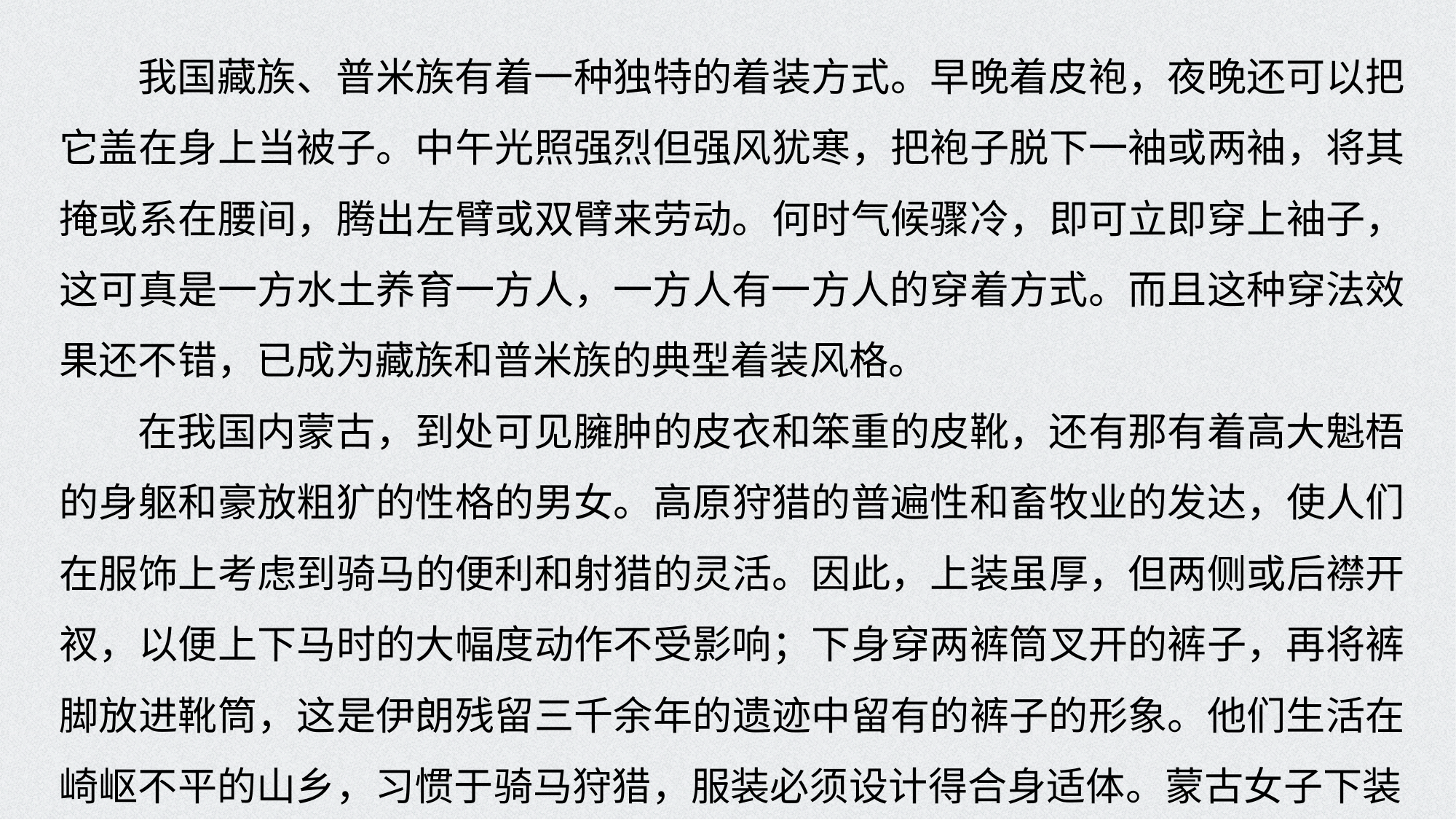

我国藏族、普米族有着一种独特的着装方式。早晚着皮袍，夜晚还可以把它盖在身上当被子。中午光照强烈但强风犹寒，把袍子脱下一袖或两袖，将其掩或系在腰间，腾出左臂或双臂来劳动。何时气候骤冷，即可立即穿上袖子，这可真是一方水土养育一方人，一方人有一方人的穿着方式。而且这种穿法效果还不错，已成为藏族和普米族的典型着装风格。
在我国内蒙古，到处可见臃肿的皮衣和笨重的皮靴，还有那有着高大魁梧的身躯和豪放粗犷的性格的男女。高原狩猎的普遍性和畜牧业的发达，使人们在服饰上考虑到骑马的便利和射猎的灵活。因此，上装虽厚，但两侧或后襟开衩，以便上下马时的大幅度动作不受影响；下身穿两裤筒叉开的裤子，再将裤脚放进靴筒，这是伊朗残留三千余年的遗迹中留有的裤子的形象。他们生活在崎岖不平的山乡，习惯于骑马狩猎，服装必须设计得合身适体。蒙古女子下装